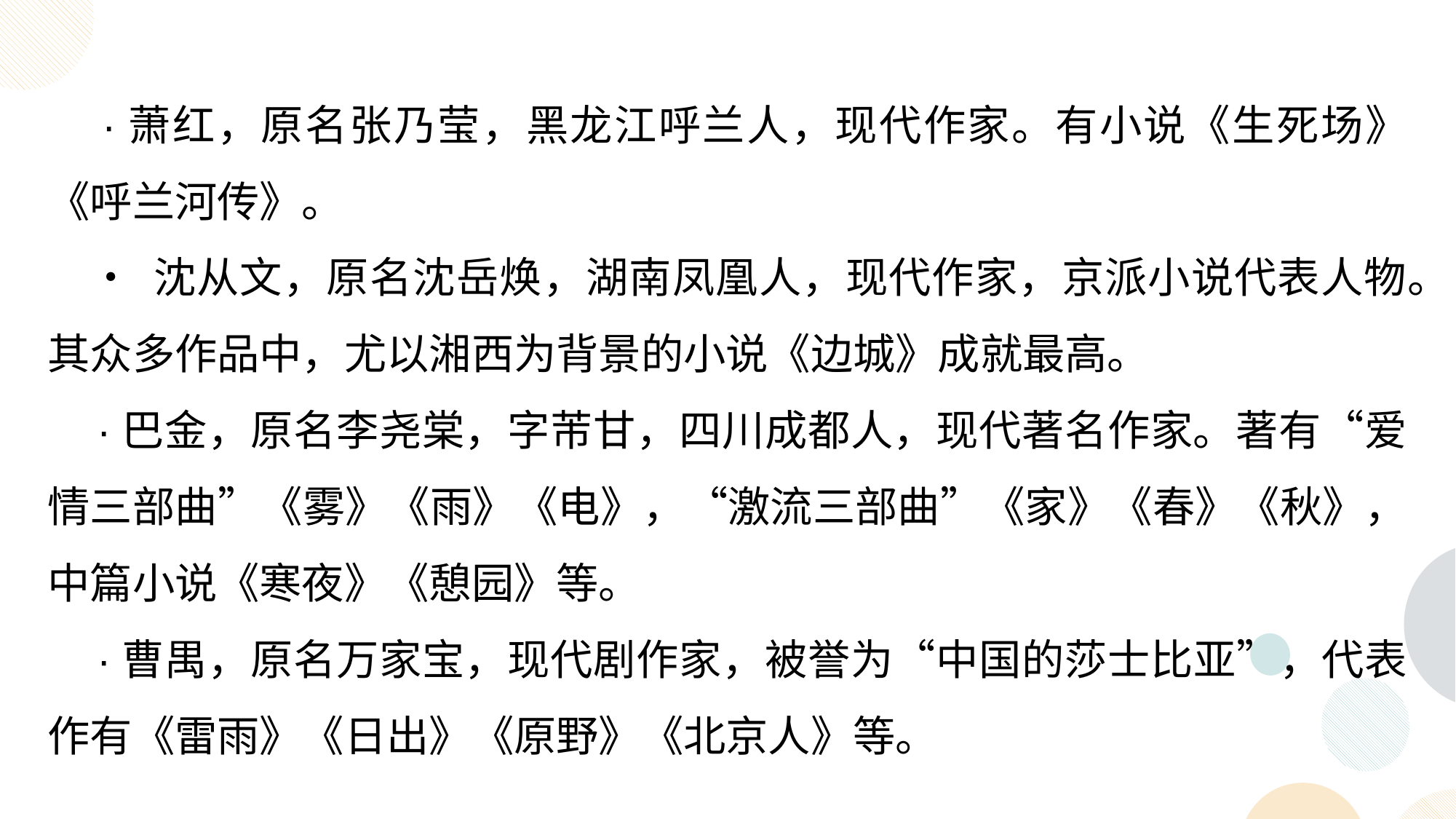

·萧红，原名张乃莹，黑龙江呼兰人，现代作家。有小说《生死场》《呼兰河传》。
    • 沈从文，原名沈岳焕，湖南凤凰人，现代作家，京派小说代表人物。其众多作品中，尤以湘西为背景的小说《边城》成就最高。
    ·巴金，原名李尧棠，字芾甘，四川成都人，现代著名作家。著有“爱情三部曲”《雾》《雨》《电》，“激流三部曲”《家》《春》《秋》，中篇小说《寒夜》《憩园》等。
    ·曹禺，原名万家宝，现代剧作家，被誉为“中国的莎士比亚”，代表作有《雷雨》《日出》《原野》《北京人》等。